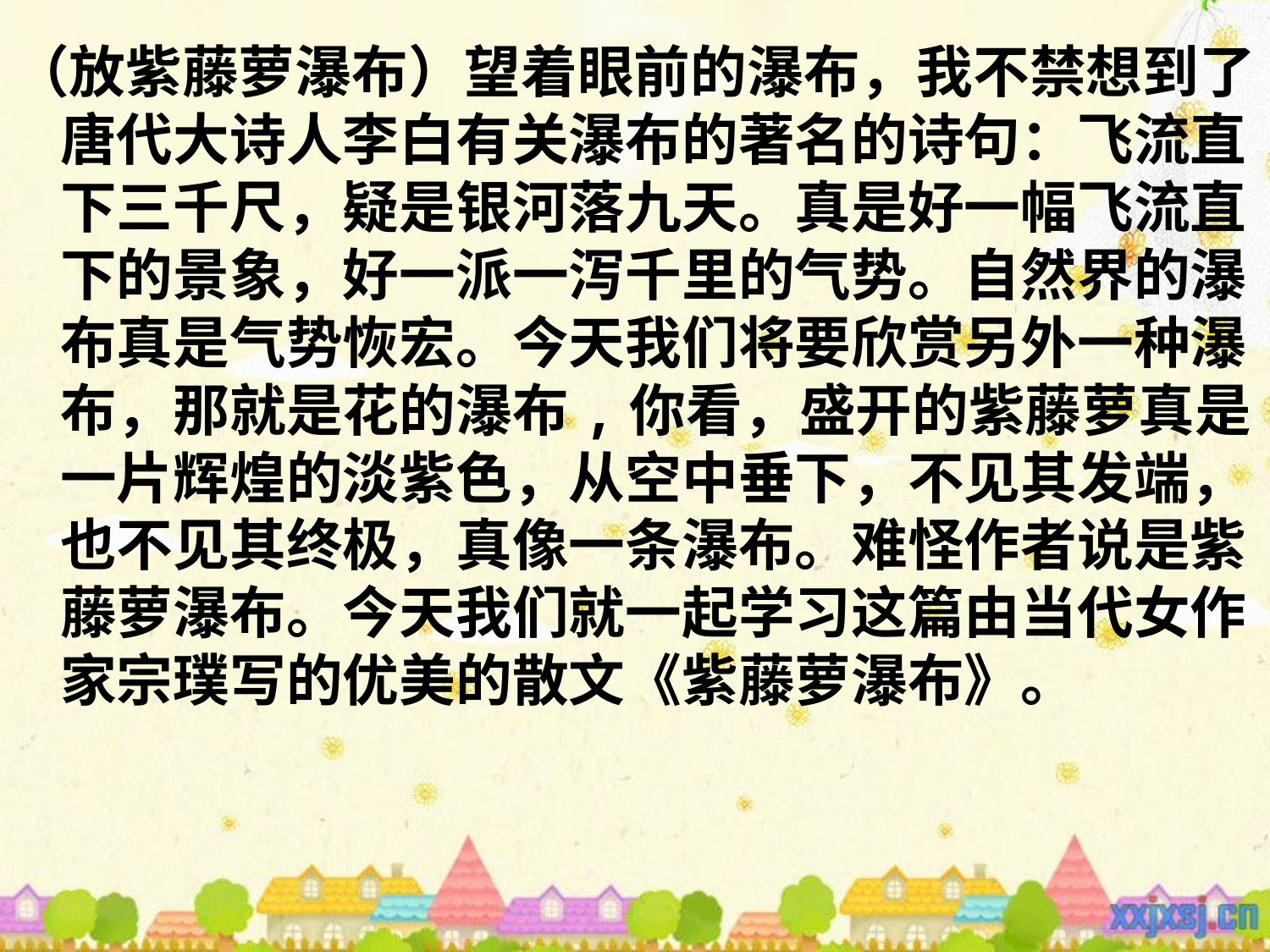

（放紫藤萝瀑布）望着眼前的瀑布，我不禁想到了唐代大诗人李白有关瀑布的著名的诗句：飞流直下三千尺，疑是银河落九天。真是好一幅飞流直下的景象，好一派一泻千里的气势。自然界的瀑布真是气势恢宏。今天我们将要欣赏另外一种瀑布，那就是花的瀑布,你看，盛开的紫藤萝真是一片辉煌的淡紫色，从空中垂下，不见其发端，也不见其终极，真像一条瀑布。难怪作者说是紫藤萝瀑布。今天我们就一起学习这篇由当代女作家宗璞写的优美的散文《紫藤萝瀑布》。